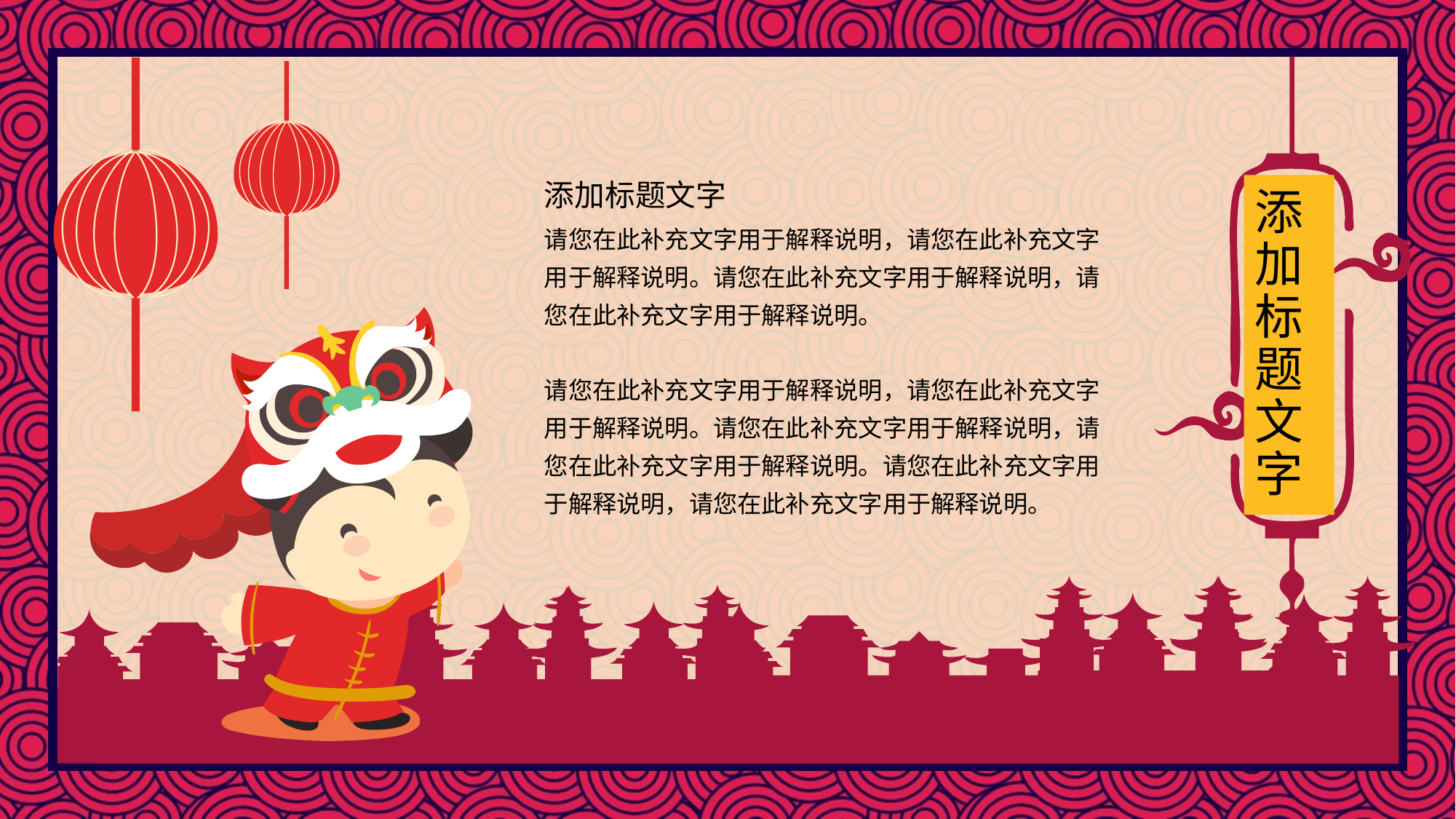

添加标题文字
添加标题文字
请您在此补充文字用于解释说明，请您在此补充文字用于解释说明。请您在此补充文字用于解释说明，请您在此补充文字用于解释说明。

请您在此补充文字用于解释说明，请您在此补充文字用于解释说明。请您在此补充文字用于解释说明，请您在此补充文字用于解释说明。请您在此补充文字用于解释说明，请您在此补充文字用于解释说明。